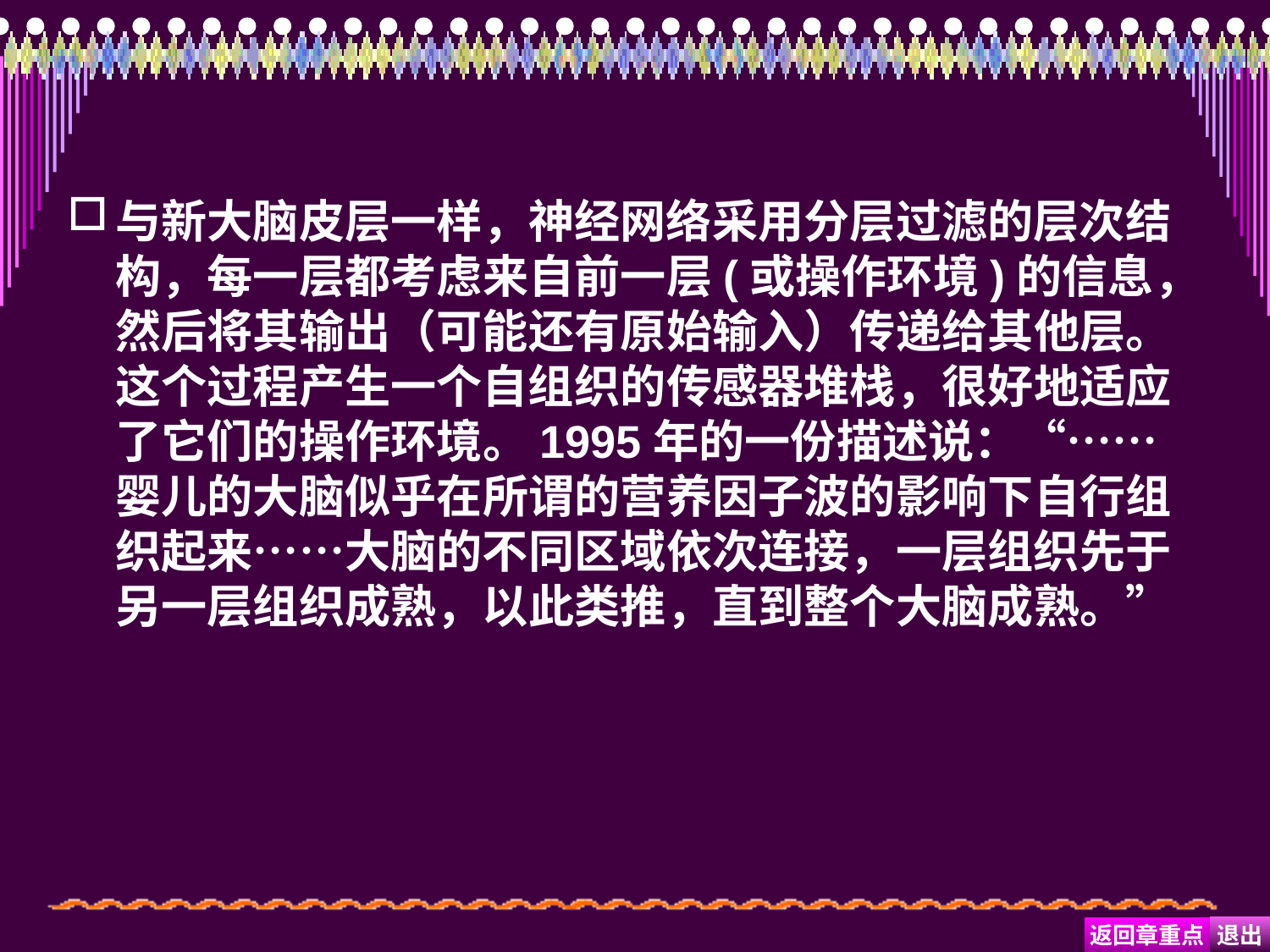

#
与新大脑皮层一样，神经网络采用分层过滤的层次结构，每一层都考虑来自前一层(或操作环境)的信息，然后将其输出（可能还有原始输入）传递给其他层。这个过程产生一个自组织的传感器堆栈，很好地适应了它们的操作环境。1995年的一份描述说：“……婴儿的大脑似乎在所谓的营养因子波的影响下自行组织起来……大脑的不同区域依次连接，一层组织先于另一层组织成熟，以此类推，直到整个大脑成熟。”